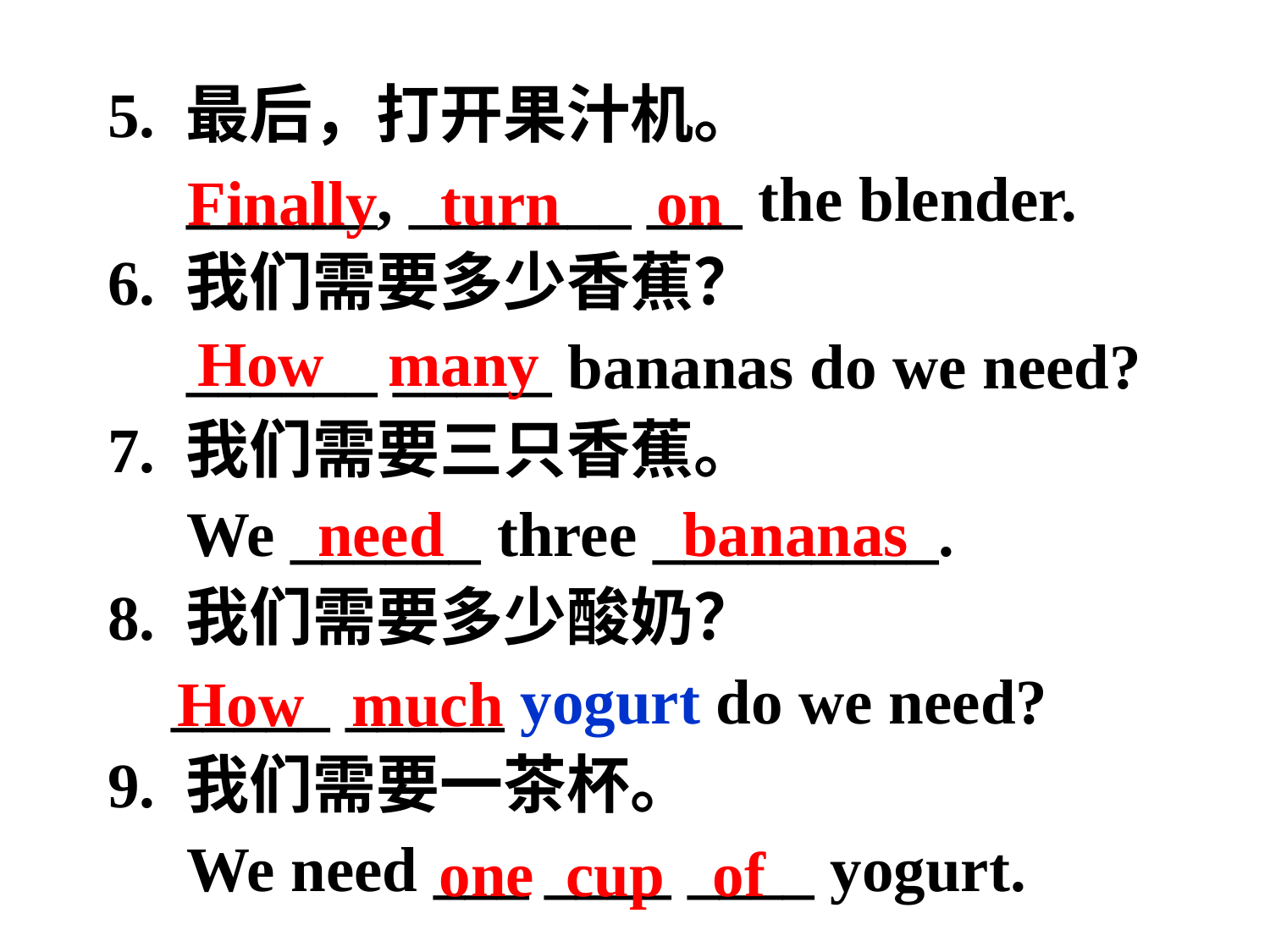

5. 最后，打开果汁机。
     ______, _______ ___ the blender.
6. 我们需要多少香蕉？
     ______ _____ bananas do we need?
7. 我们需要三只香蕉。
     We ______ three _________.
8. 我们需要多少酸奶？
    _____ _____ yogurt do we need?
9. 我们需要一茶杯。
     We need ___ ____ ____ yogurt.
Finally    turn      on
How    many
need               bananas
How   much
  one  cup   of